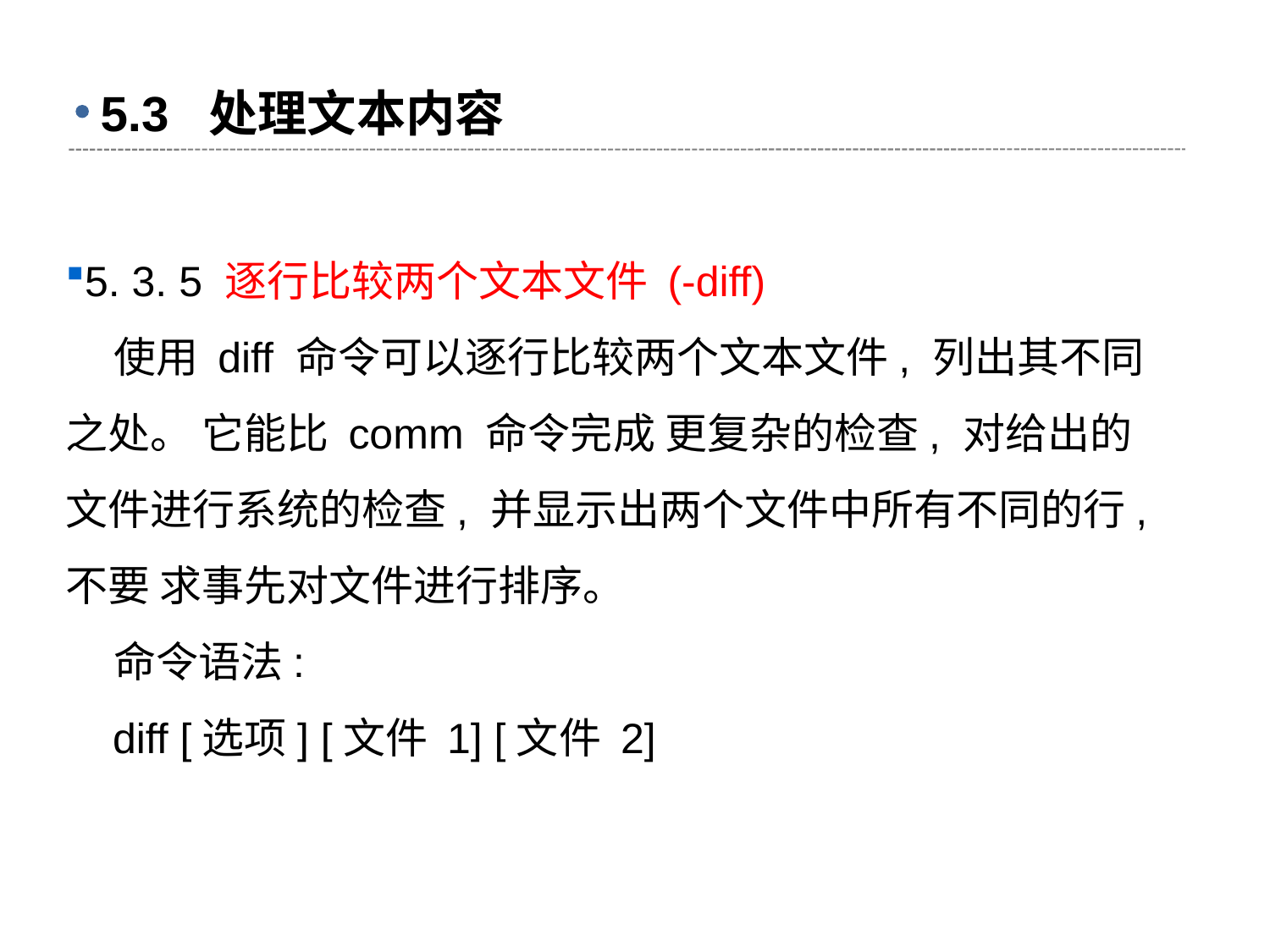

# 5.3  处理文本内容
5. 3. 5 逐行比较两个文本文件 (-diff)
    使用 diff 命令可以逐行比较两个文本文件, 列出其不同之处。 它能比 comm 命令完成 更复杂的检查, 对给出的文件进行系统的检查, 并显示出两个文件中所有不同的行, 不要 求事先对文件进行排序。
    命令语法:
    diff [选项] [文件 1] [文件 2]